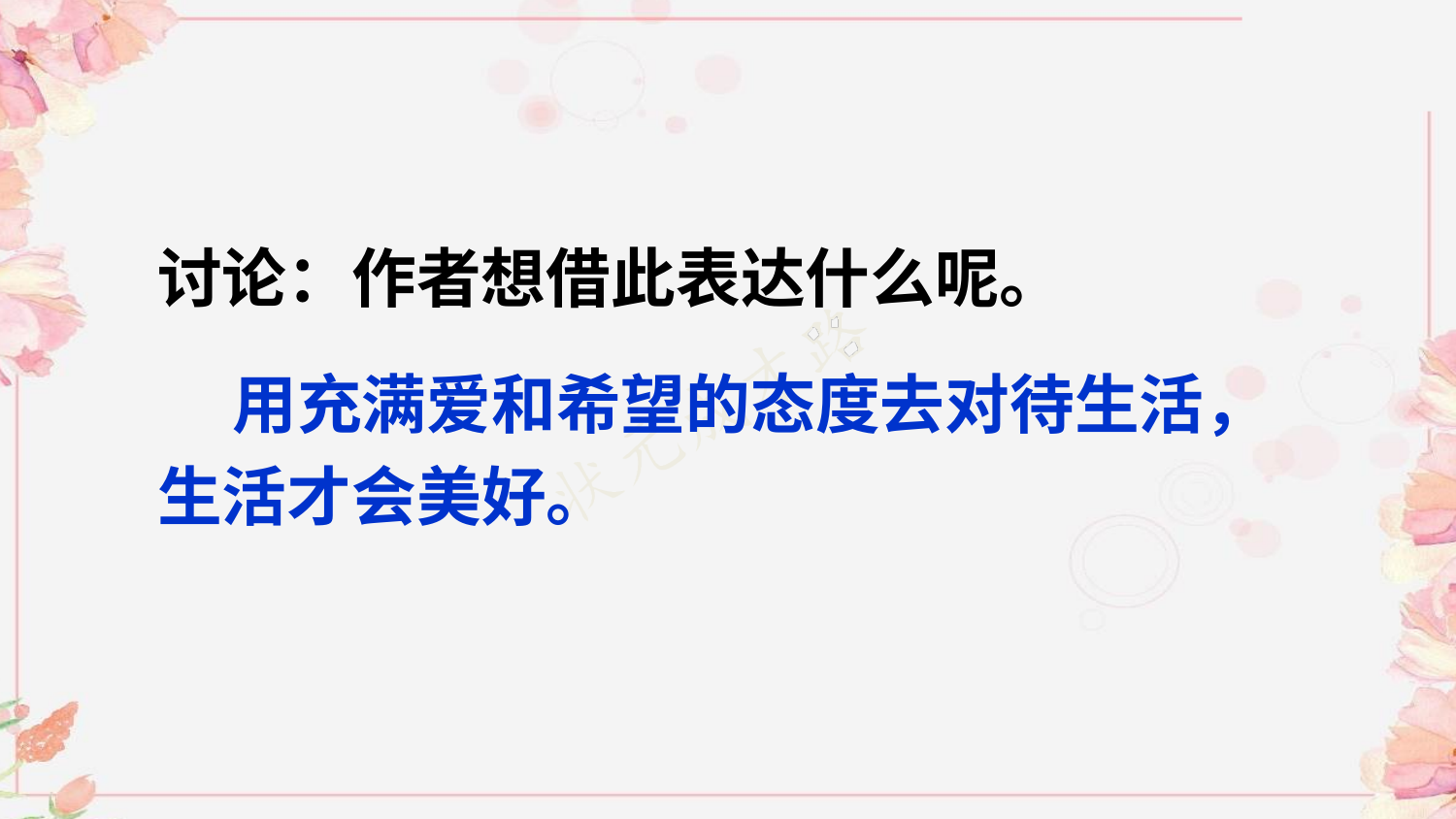

讨论：作者想借此表达什么呢。
    用充满爱和希望的态度去对待生活，生活才会美好。